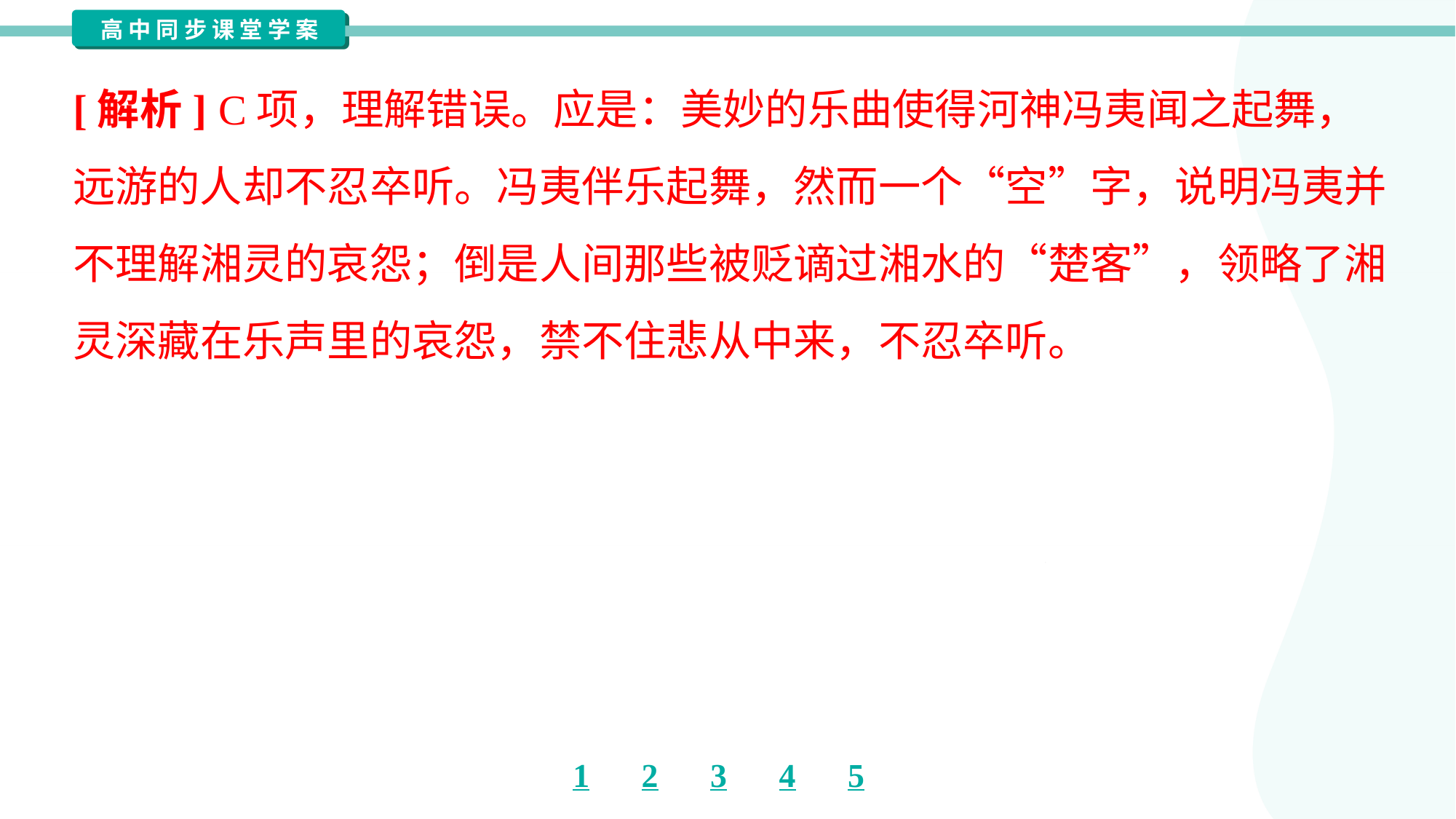

[解析] C项，理解错误。应是：美妙的乐曲使得河神冯夷闻之起舞，
远游的人却不忍卒听。冯夷伴乐起舞，然而一个“空”字，说明冯夷并
不理解湘灵的哀怨；倒是人间那些被贬谪过湘水的“楚客”，领略了湘
灵深藏在乐声里的哀怨，禁不住悲从中来，不忍卒听。